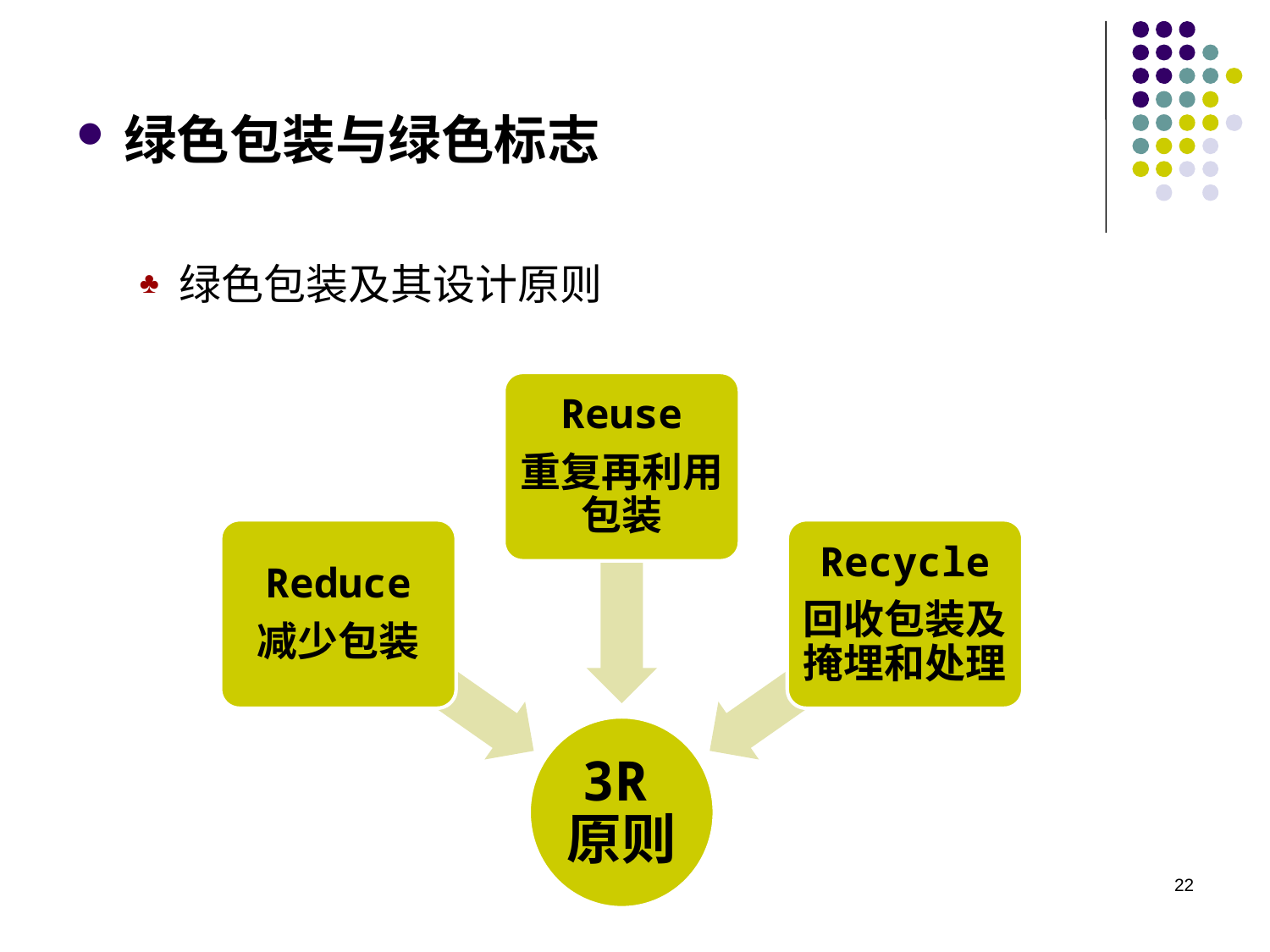

# 绿色包装与绿色标志
绿色包装及其设计原则

3R原则
Reduce
减少包装
Reuse
重复再利用包装
Recycle
回收包装及掩埋和处理
CB-ch13
22